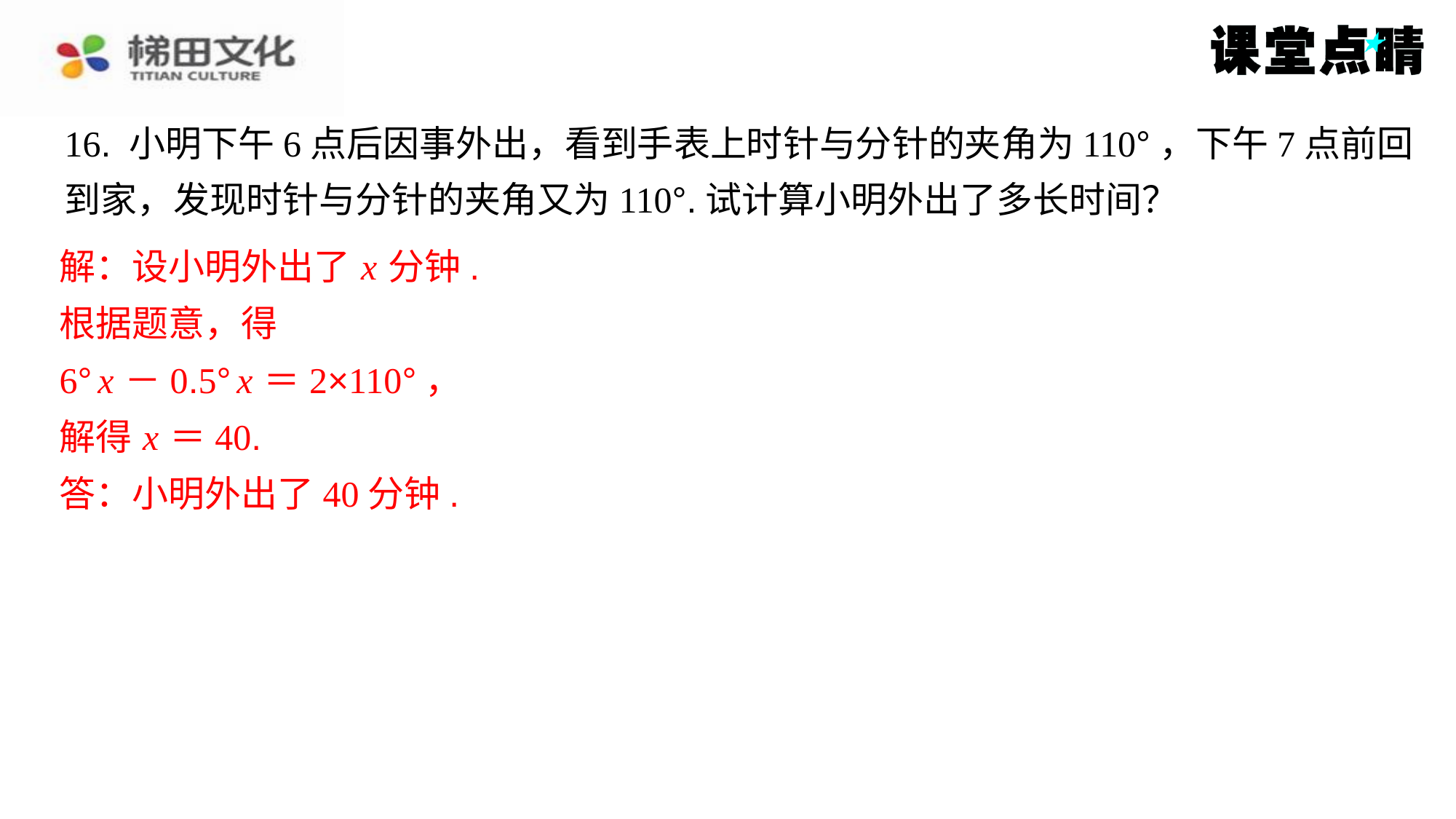

16. 小明下午6点后因事外出，看到手表上时针与分针的夹角为110°，下午7点前回
到家，发现时针与分针的夹角又为110°.试计算小明外出了多长时间？
解：设小明外出了 x 分钟.
根据题意，得
6° x －0.5° x ＝2×110°，
解得 x ＝40.
答：小明外出了40分钟.
解：设小明外出了 x 分钟.
根据题意，得
6° x －0.5° x ＝2×110°，
解得 x ＝40.
答：小明外出了40分钟.